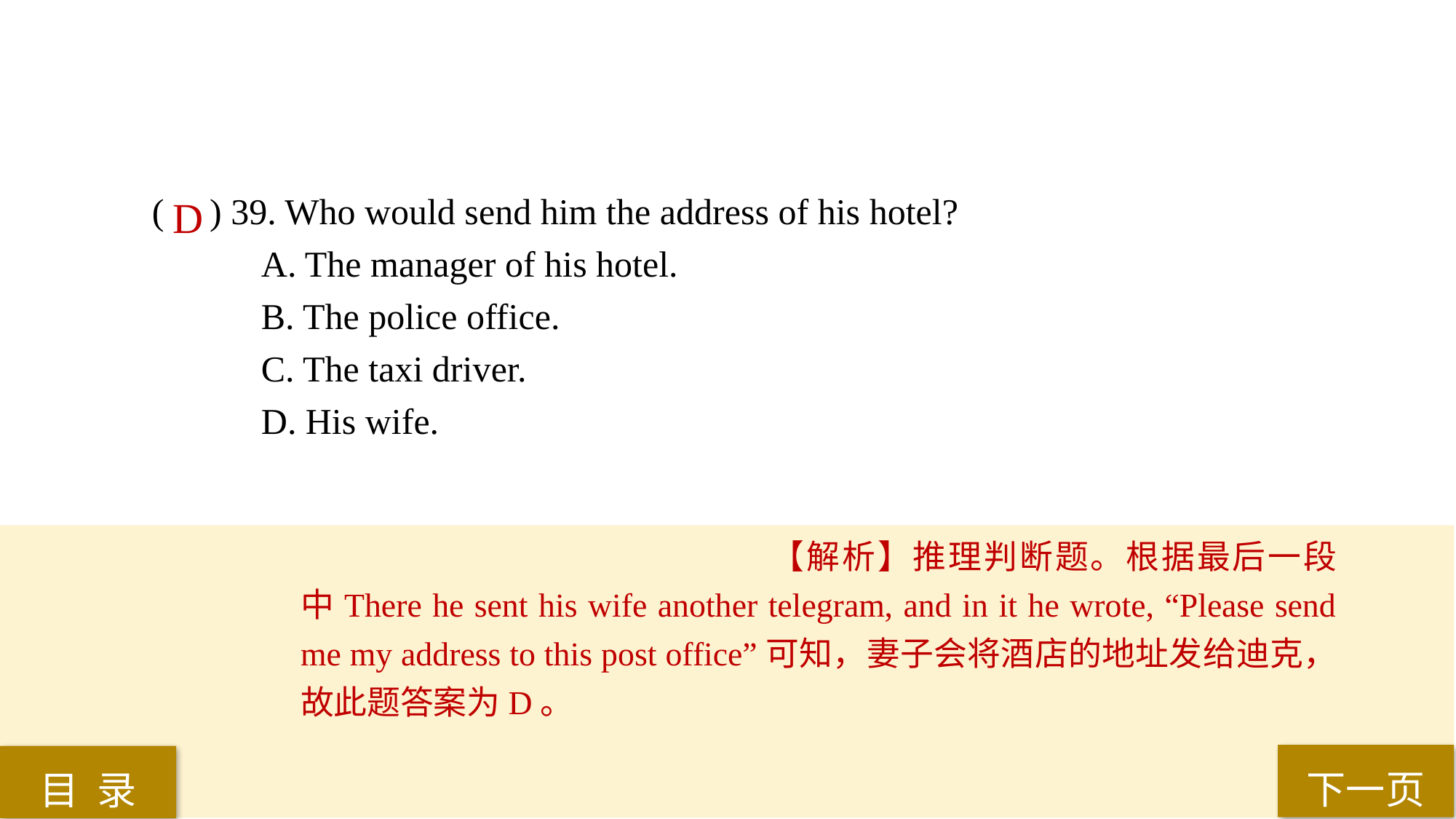

(     ) 39. Who would send him the address of his hotel?
A. The manager of his hotel.
B. The police office.
C. The taxi driver.
D. His wife.
D
【解析】推理判断题。根据最后一段中There he sent his wife another telegram, and in it he wrote, “Please send me my address to this post office”可知，妻子会将酒店的地址发给迪克，故此题答案为D。